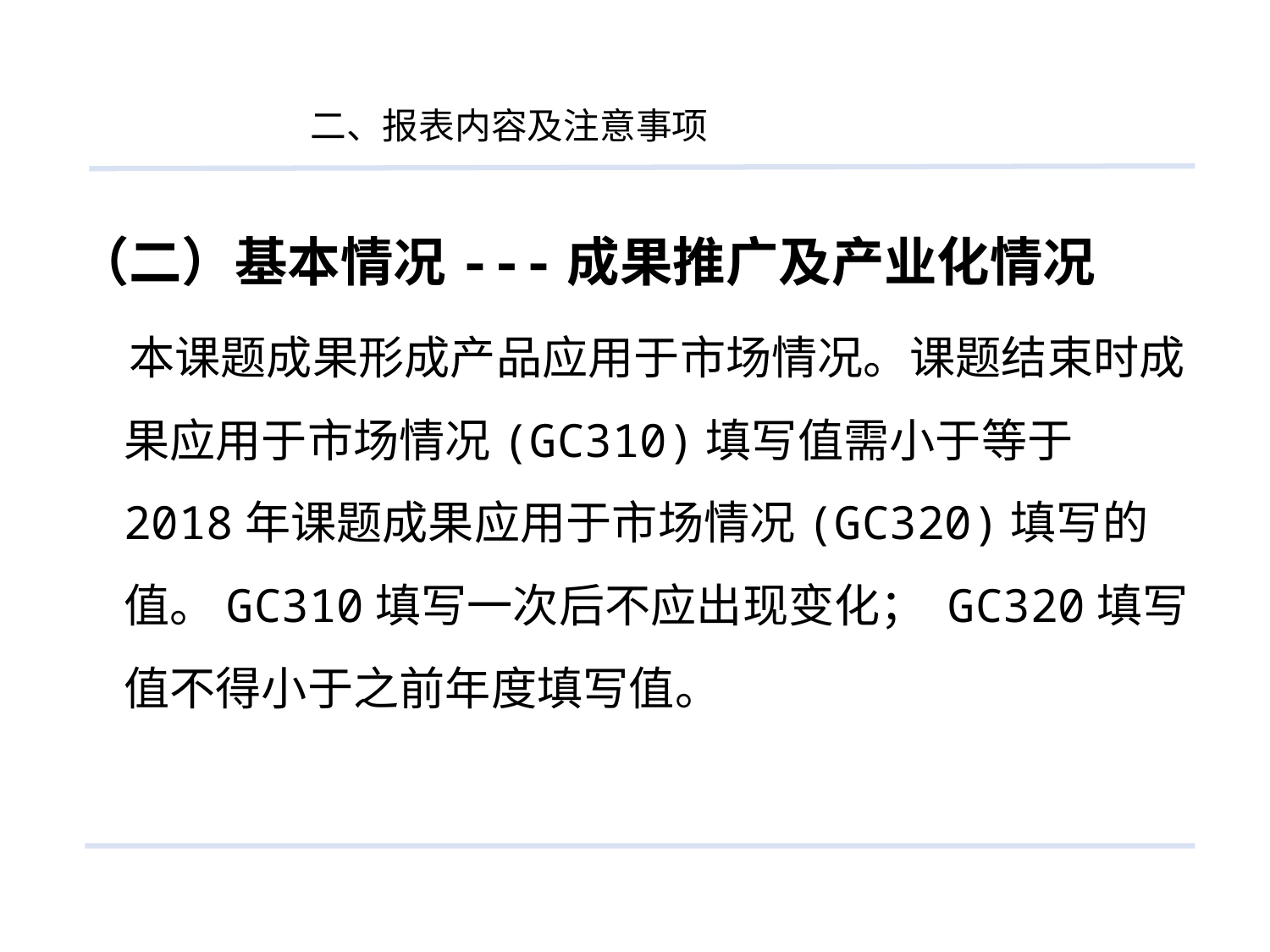

# 二、报表内容及注意事项
（二）基本情况---成果推广及产业化情况
    本课题成果形成产品应用于市场情况。课题结束时成果应用于市场情况(GC310)填写值需小于等于2018年课题成果应用于市场情况(GC320)填写的值。GC310填写一次后不应出现变化； GC320填写值不得小于之前年度填写值。